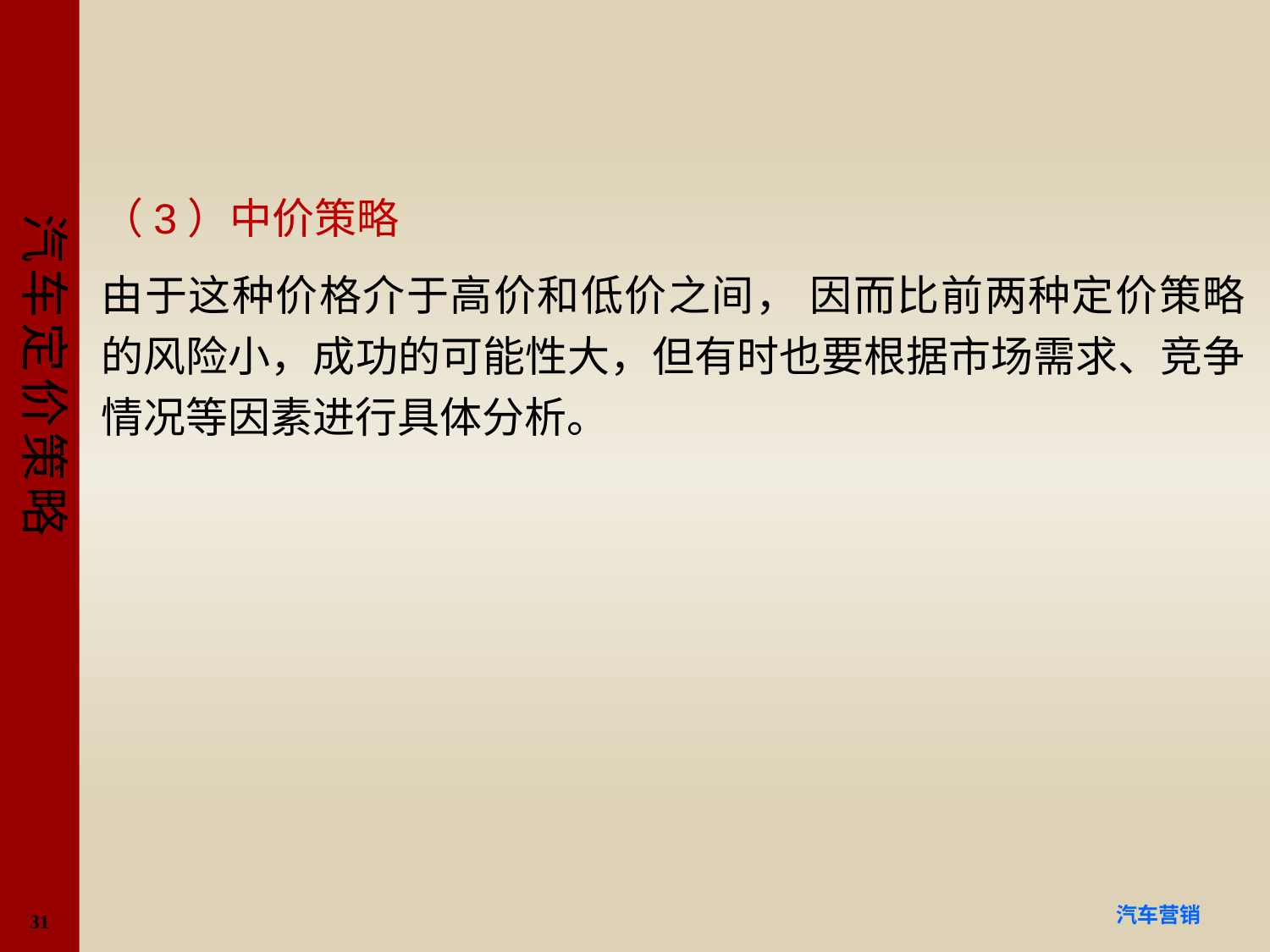

#
（3）中价策略
由于这种价格介于高价和低价之间， 因而比前两种定价策略的风险小，成功的可能性大，但有时也要根据市场需求、竞争情况等因素进行具体分析。

31